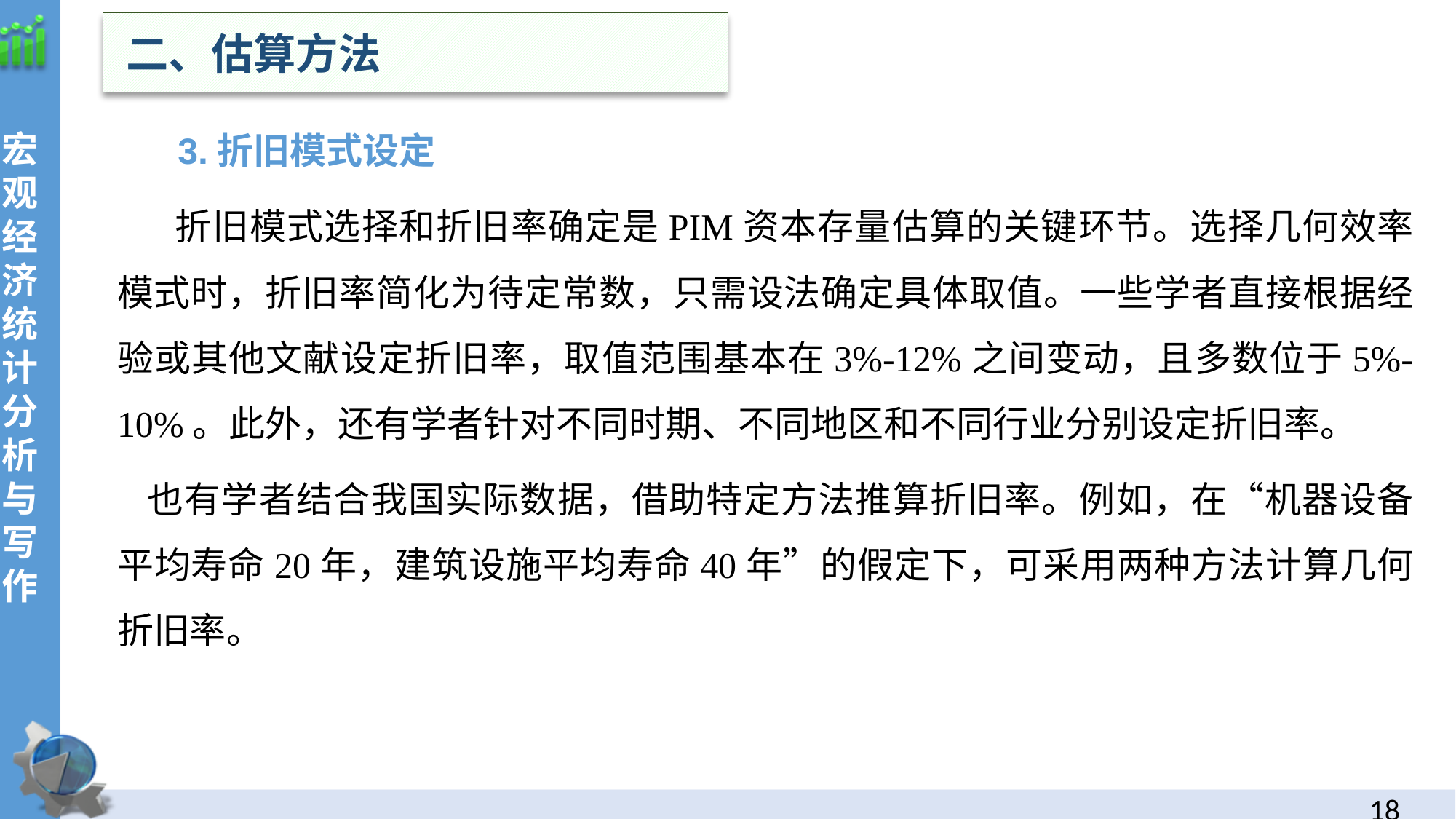

二、估算方法
宏观经济统计分析与写作
   3.折旧模式设定
  折旧模式选择和折旧率确定是PIM资本存量估算的关键环节。选择几何效率模式时，折旧率简化为待定常数，只需设法确定具体取值。一些学者直接根据经验或其他文献设定折旧率，取值范围基本在3%-12%之间变动，且多数位于5%-10%。此外，还有学者针对不同时期、不同地区和不同行业分别设定折旧率。
也有学者结合我国实际数据，借助特定方法推算折旧率。例如，在“机器设备平均寿命20年，建筑设施平均寿命40年”的假定下，可采用两种方法计算几何折旧率。

18